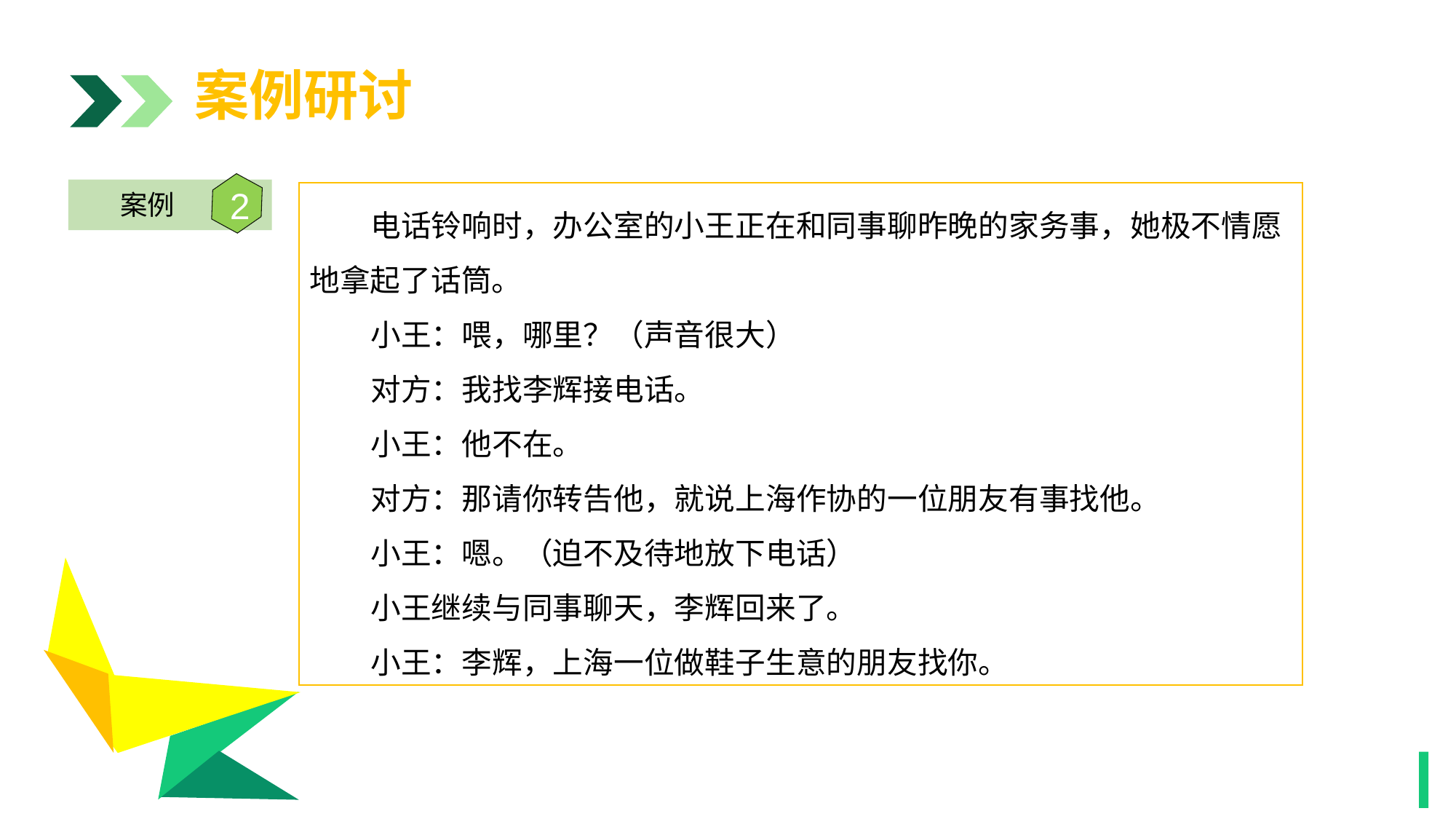

案例研讨

2

案例
        电话铃响时，办公室的小王正在和同事聊昨晚的家务事，她极不情愿地拿起了话筒。
        小王：喂，哪里？（声音很大）
        对方：我找李辉接电话。
        小王：他不在。
        对方：那请你转告他，就说上海作协的一位朋友有事找他。
        小王：嗯。（迫不及待地放下电话）
        小王继续与同事聊天，李辉回来了。
        小王：李辉，上海一位做鞋子生意的朋友找你。
1

1
4